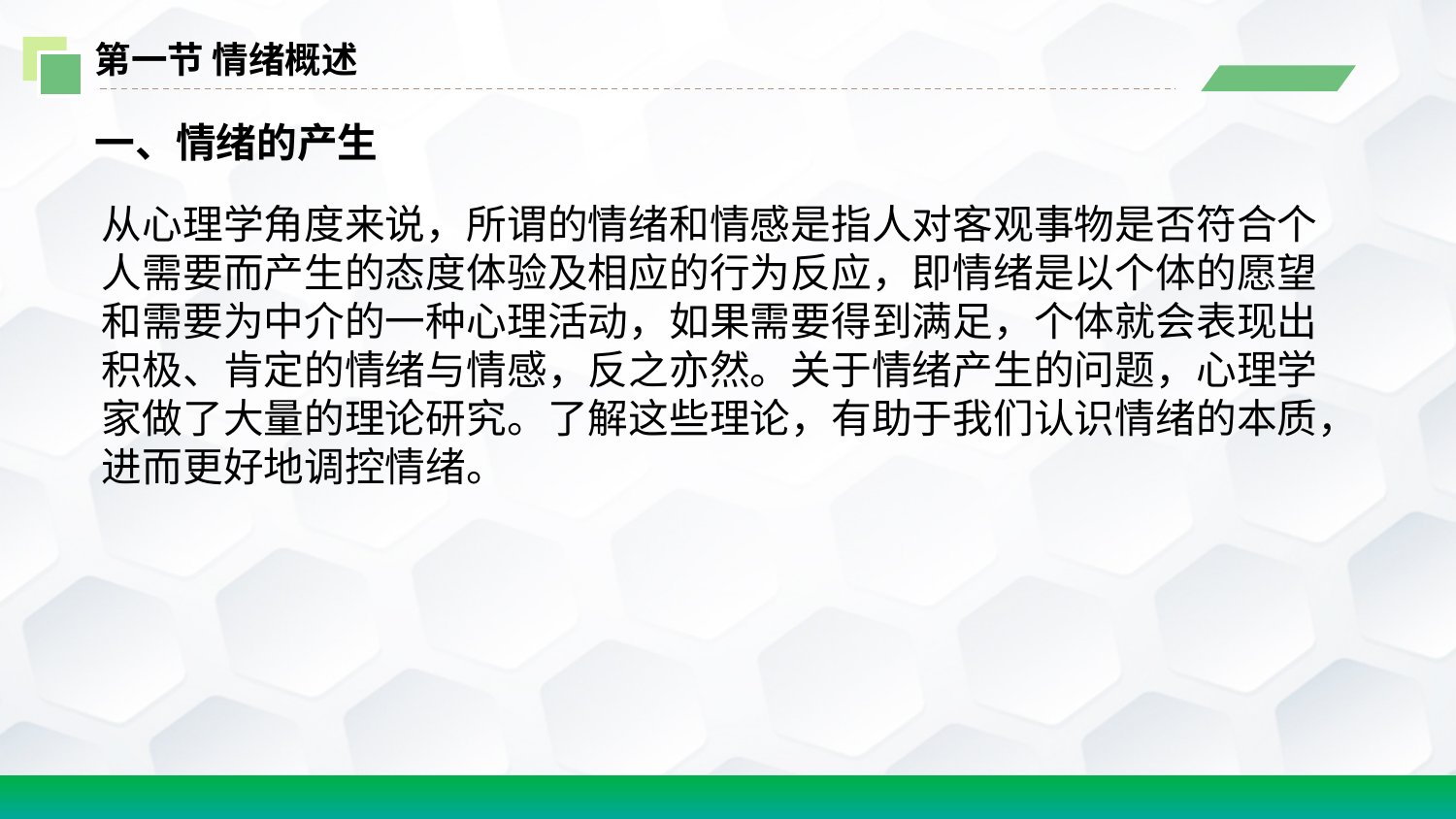

第一节 情绪概述
一、情绪的产生
从心理学角度来说，所谓的情绪和情感是指人对客观事物是否符合个人需要而产生的态度体验及相应的行为反应，即情绪是以个体的愿望和需要为中介的一种心理活动，如果需要得到满足，个体就会表现出积极、肯定的情绪与情感，反之亦然。关于情绪产生的问题，心理学家做了大量的理论研究。了解这些理论，有助于我们认识情绪的本质，进而更好地调控情绪。